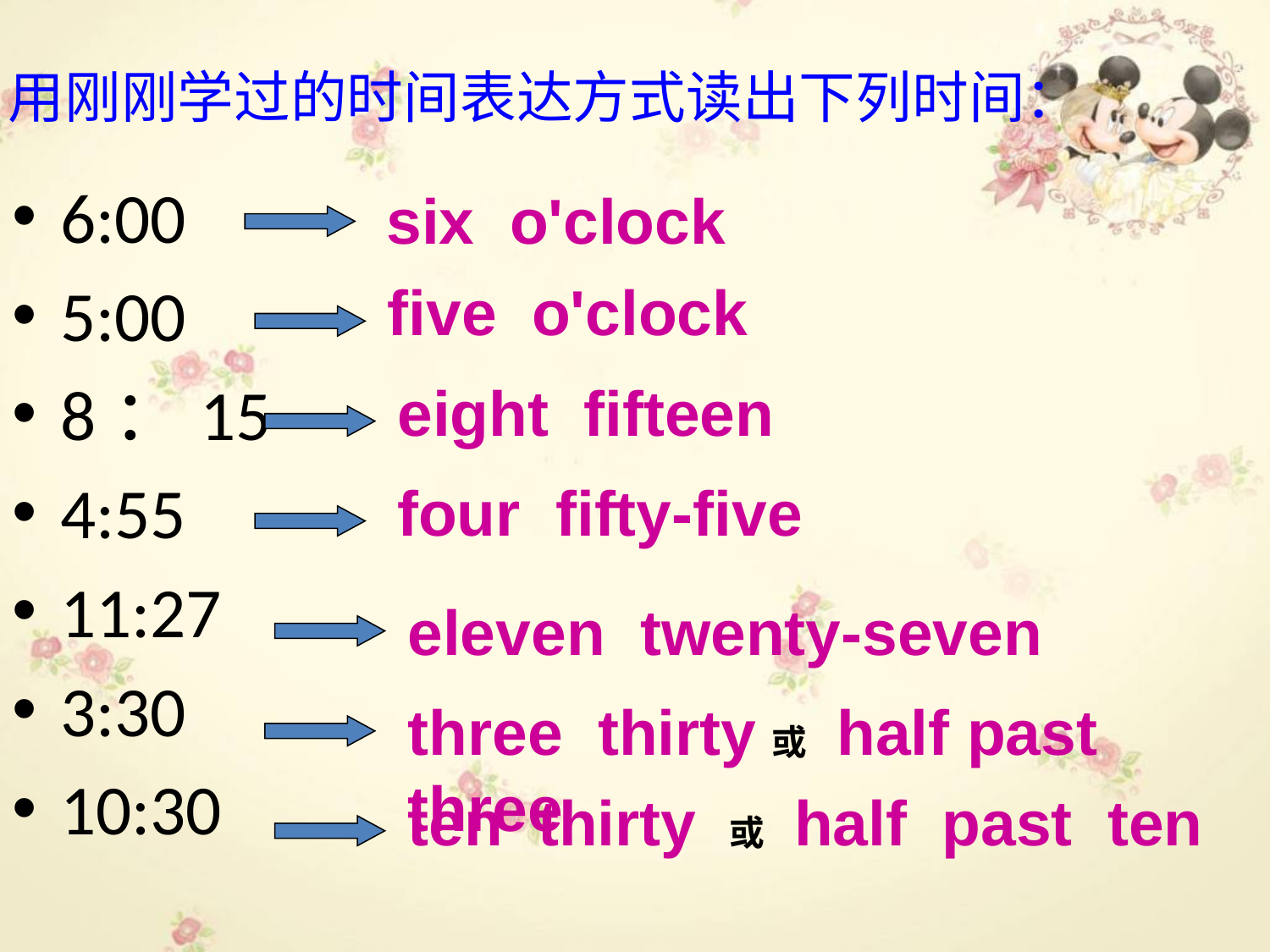

# 用刚刚学过的时间表达方式读出下列时间：
6:00
5:00
8：15
4:55
11:27
3:30
10:30
six  o'clock

five  o'clock

eight  fifteen

four  fifty-five

eleven  twenty-seven

three  thirty或 half past three

ten  thirty 或 half  past  ten